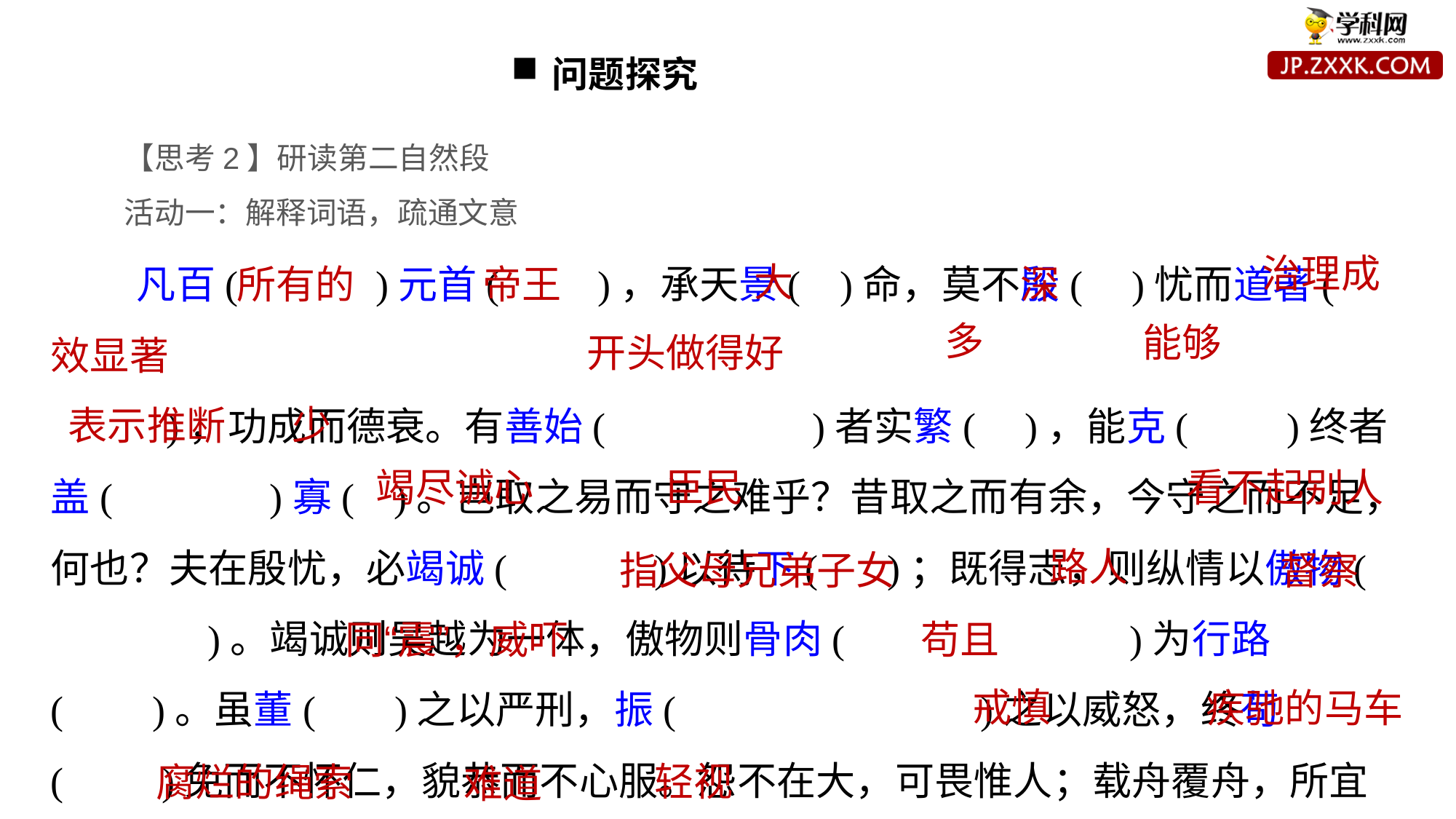

问题探究
【思考2】研读第二自然段
活动一：解释词语，疏通文意

大
凡百(              )元首(          )，承天景(    )命，莫不殷(     )忧而道著(
   )，功成而德衰。有善始(                     )者实繁(     )，能克(          )终者盖(                )寡(    )。岂取之易而守之难乎？昔取之而有余，今守之而不足，何也？夫在殷忧，必竭诚(               )以待下(       )；既得志，则纵情以傲物(                    )。竭诚则吴越为一体，傲物则骨肉(                             )为行路(         )。虽董(        )之以严刑，振(                               )之以威怒，终苟(          )免而不怀仁，貌恭而不心服。怨不在大，可畏惟人；载舟覆舟，所宜深慎(         )；奔车(                    )朽索(                      )，其(        )可忽(          )乎！
所有的
帝王
深
治理成
开头做得好
效显著
多
能够
少
表示推断
竭尽诚心
看不起别人
臣民
路人
指父母兄弟子女
督察
苟且
同“震”，威吓
戒慎
疾驰的马车
轻视
腐烂的绳索
难道